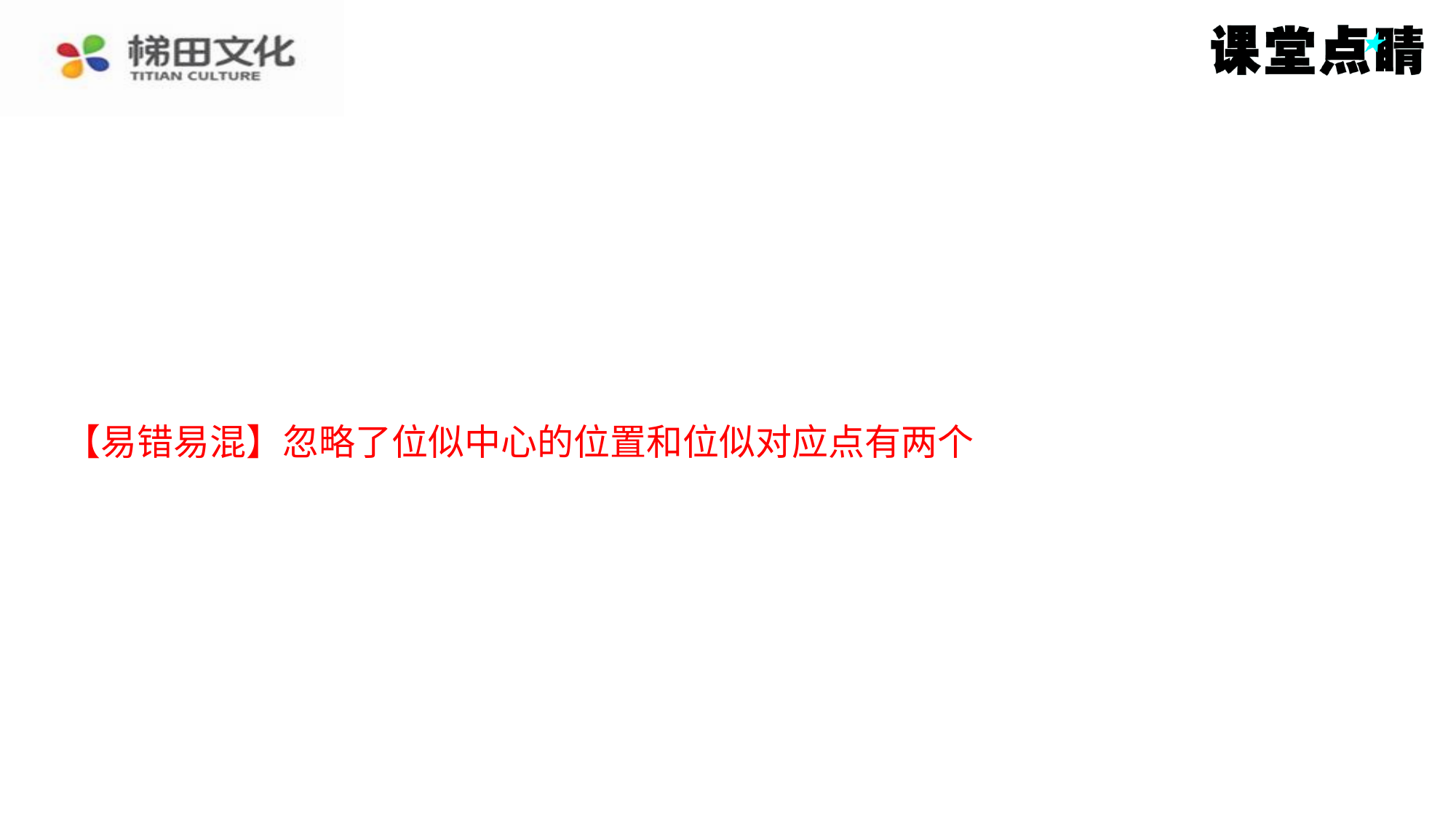

【易错易混】忽略了位似中心的位置和位似对应点有两个
【易错易混】忽略了位似中心的位置和位似对应点有两个